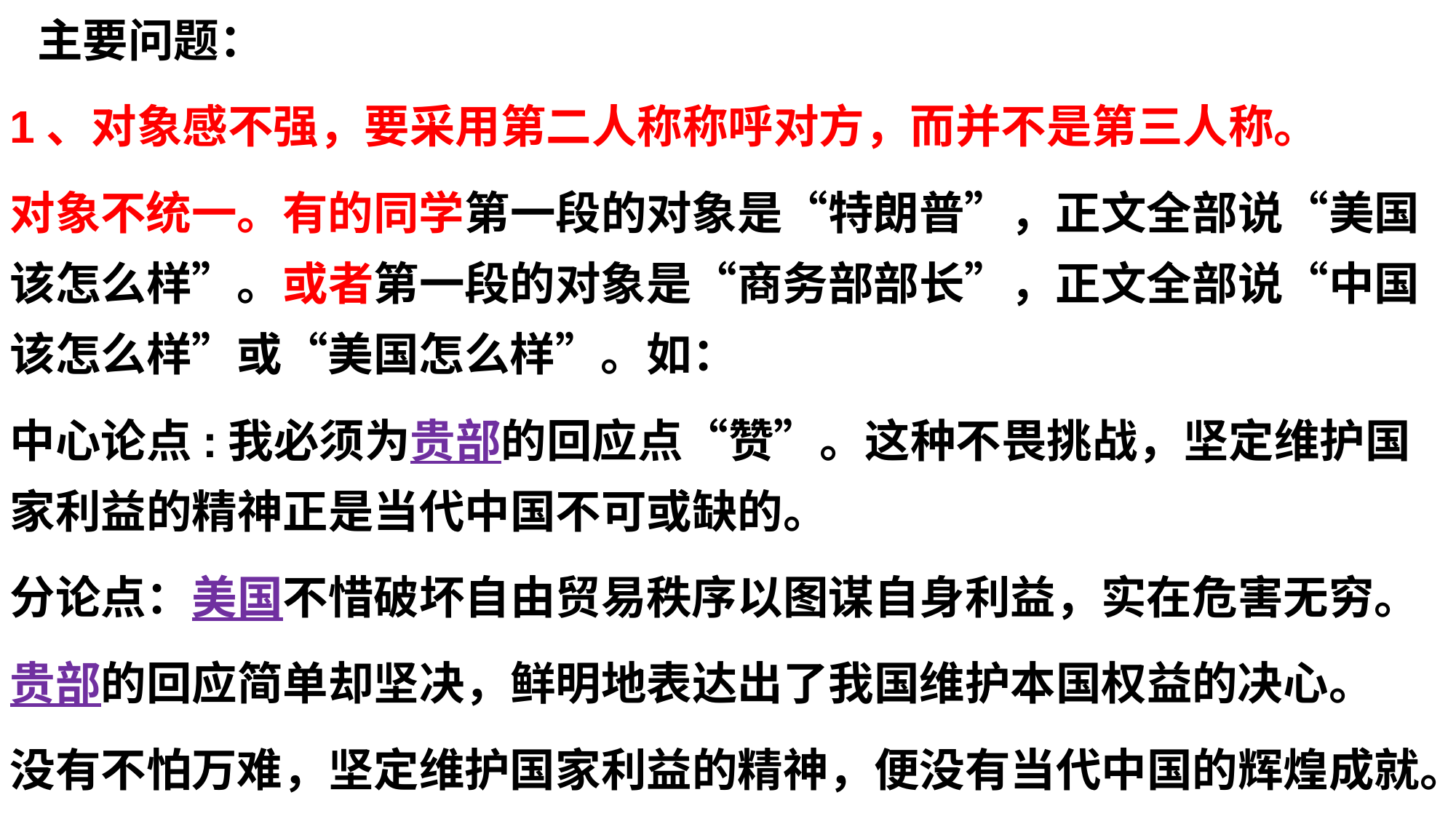

主要问题：
1、对象感不强，要采用第二人称称呼对方，而并不是第三人称。
对象不统一。有的同学第一段的对象是“特朗普”，正文全部说“美国该怎么样”。或者第一段的对象是“商务部部长”，正文全部说“中国该怎么样”或“美国怎么样”。如：
中心论点:我必须为贵部的回应点“赞”。这种不畏挑战，坚定维护国家利益的精神正是当代中国不可或缺的。
分论点：美国不惜破坏自由贸易秩序以图谋自身利益，实在危害无穷。
贵部的回应简单却坚决，鲜明地表达出了我国维护本国权益的决心。
没有不怕万难，坚定维护国家利益的精神，便没有当代中国的辉煌成就。